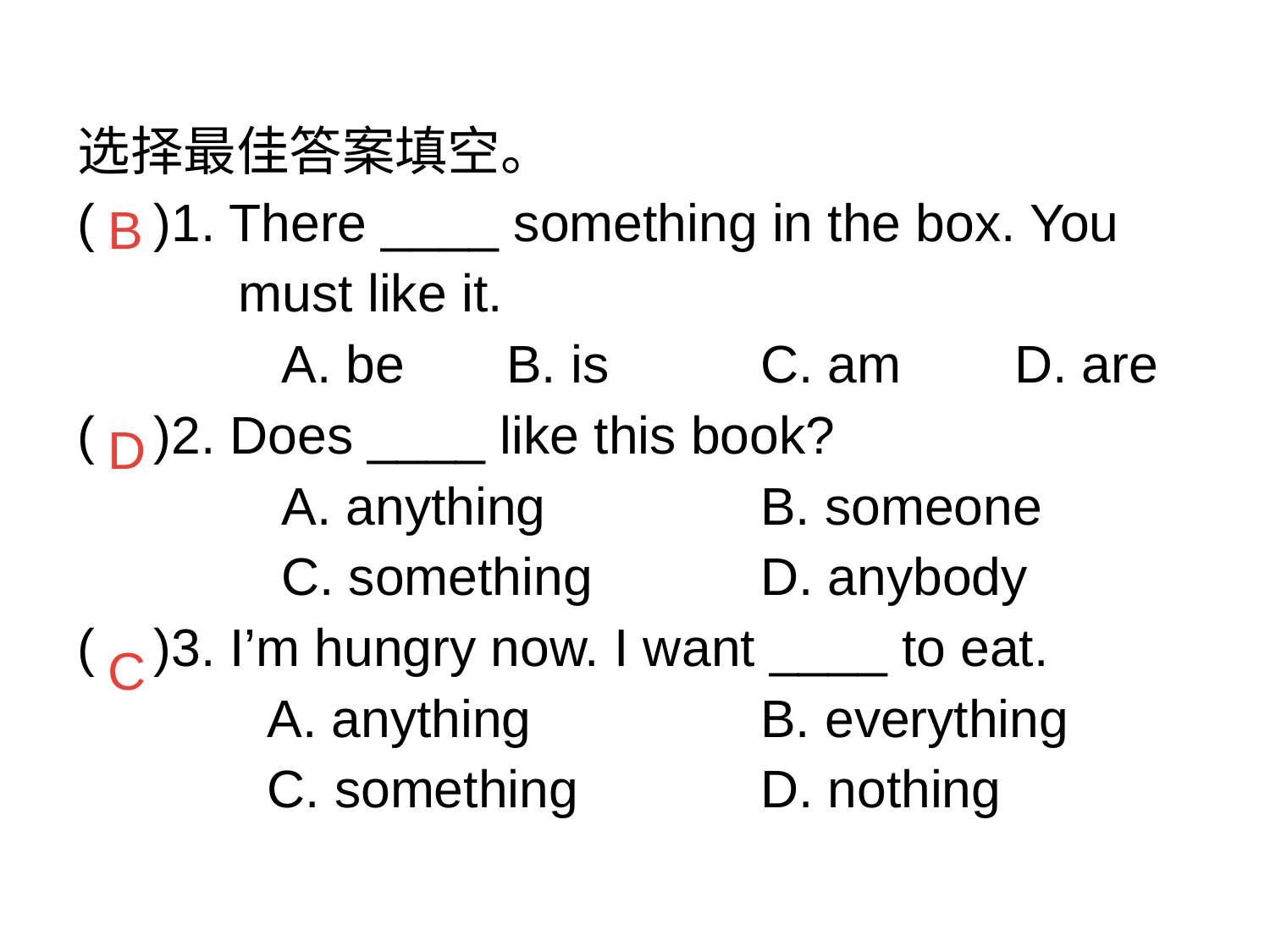

选择最佳答案填空。
(    )1. There ____ something in the box. You
           must like it.
		  A. be 	B. is 		C. am 	D. are
(    )2. Does ____ like this book?
		  A. anything 		B. someone
		  C. something 		D. anybody
(    )3. I’m hungry now. I want ____ to eat.
		 A. anything 		B. everything
		 C. something 		D. nothing
B
D
C